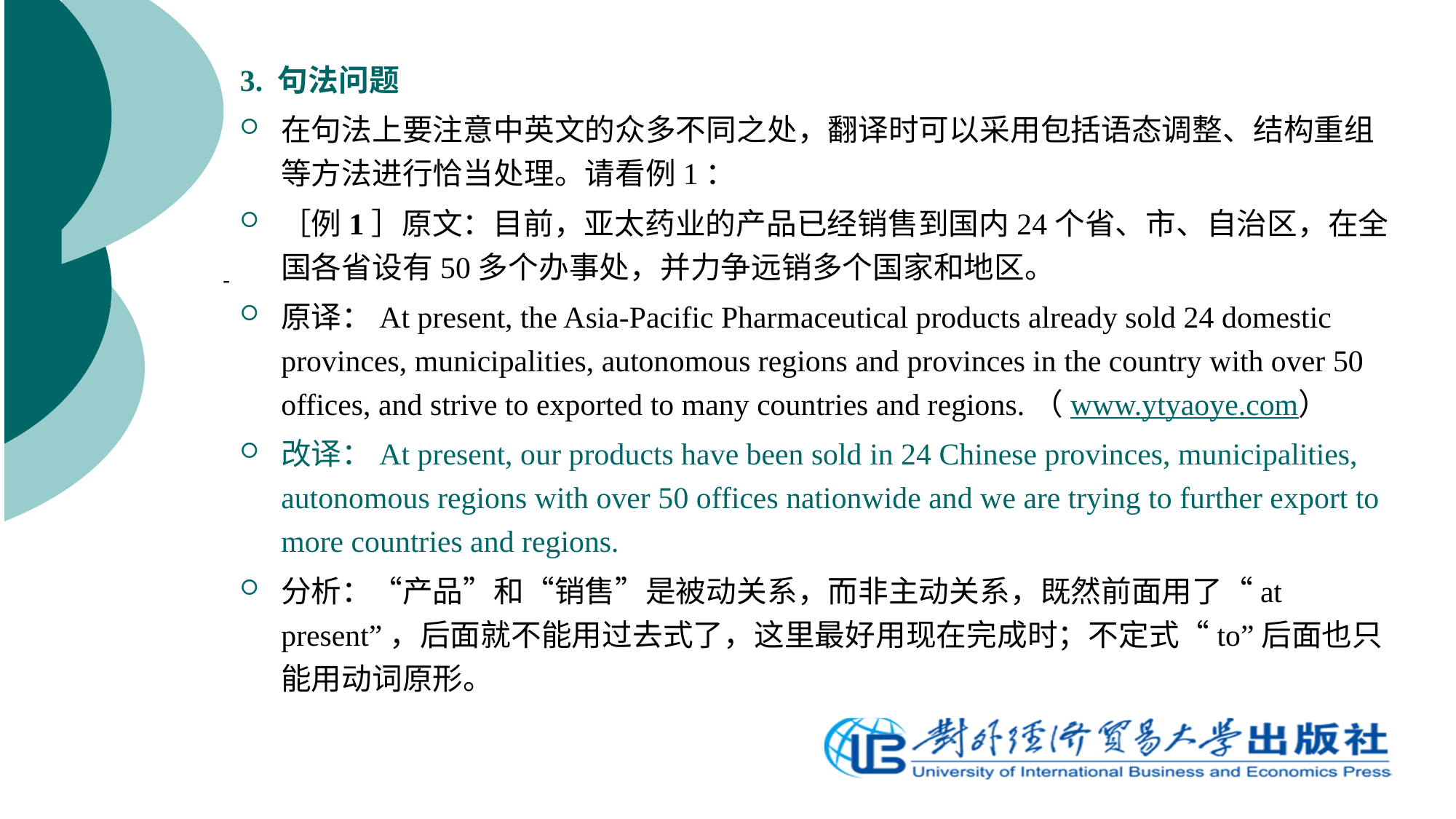

3. 句法问题
在句法上要注意中英文的众多不同之处，翻译时可以采用包括语态调整、结构重组等方法进行恰当处理。请看例1：
［例1］原文：目前，亚太药业的产品已经销售到国内24个省、市、自治区，在全国各省设有50多个办事处，并力争远销多个国家和地区。
原译：At present, the Asia-Pacific Pharmaceutical products already sold 24 domestic provinces, municipalities, autonomous regions and provinces in the country with over 50 offices, and strive to exported to many countries and regions.（www.ytyaoye.com）
改译：At present, our products have been sold in 24 Chinese provinces, municipalities, autonomous regions with over 50 offices nationwide and we are trying to further export to more countries and regions.
分析：“产品”和“销售”是被动关系，而非主动关系，既然前面用了“at present”，后面就不能用过去式了，这里最好用现在完成时；不定式“to”后面也只能用动词原形。